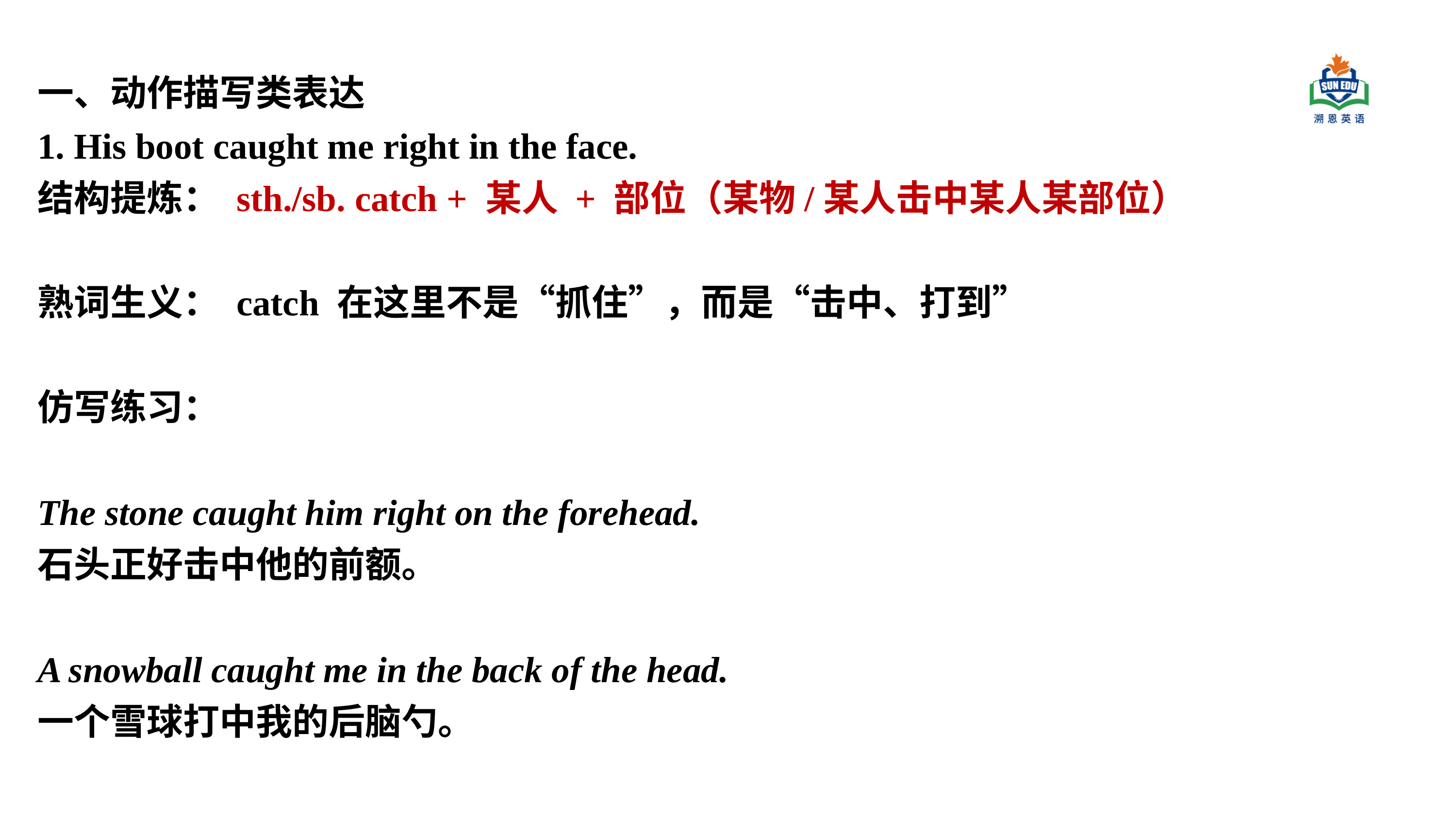

一、动作描写类表达
1. His boot caught me right in the face.
结构提炼： sth./sb. catch + 某人 + 部位（某物/某人击中某人某部位）

熟词生义： catch 在这里不是“抓住”，而是“击中、打到”

仿写练习：

The stone caught him right on the forehead.
石头正好击中他的前额。

A snowball caught me in the back of the head.
一个雪球打中我的后脑勺。